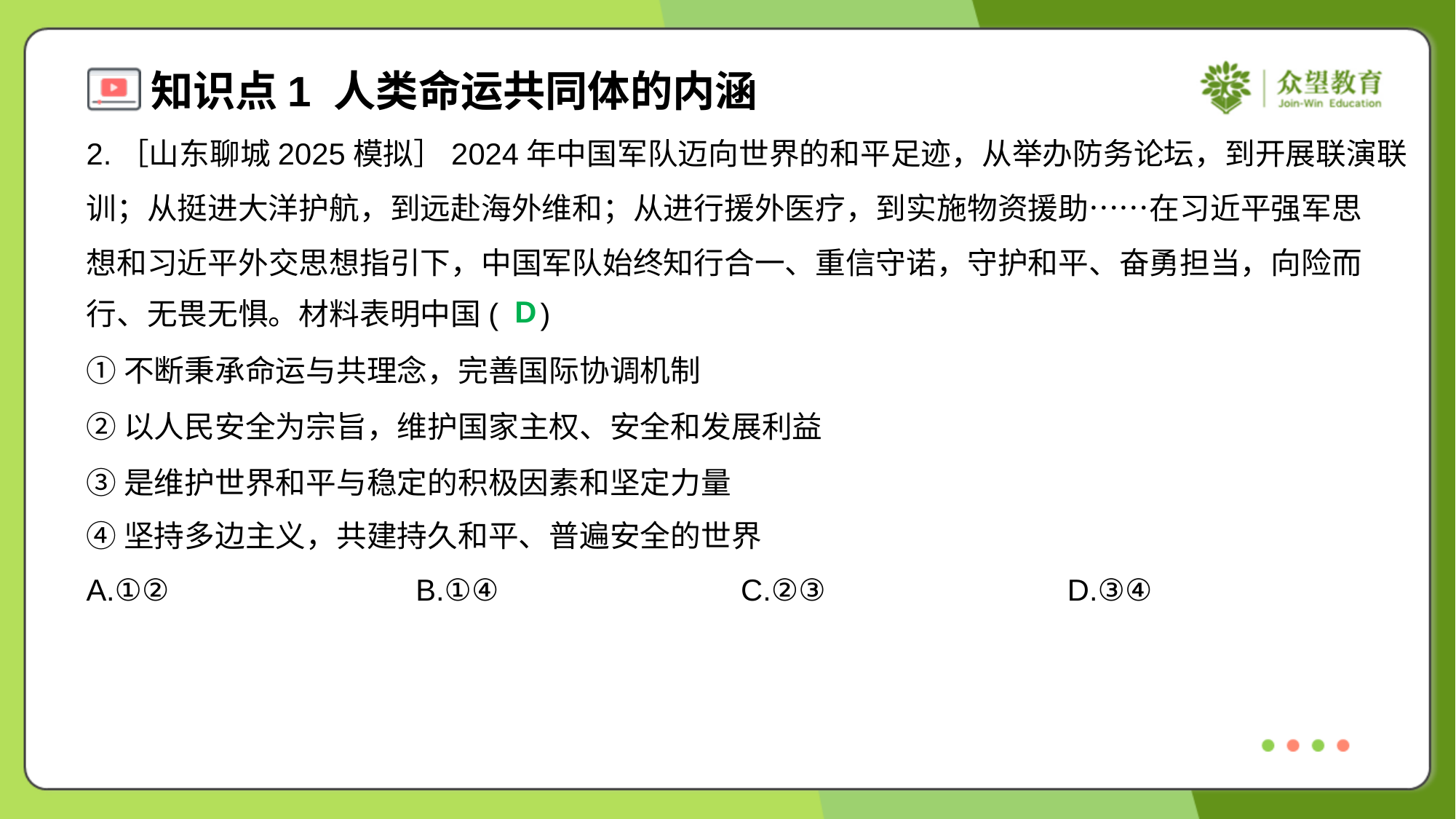

2.［山东聊城2025模拟］2024年中国军队迈向世界的和平足迹，从举办防务论坛，到开展联演联
训；从挺进大洋护航，到远赴海外维和；从进行援外医疗，到实施物资援助……在习近平强军思
想和习近平外交思想指引下，中国军队始终知行合一、重信守诺，守护和平、奋勇担当，向险而
行、无畏无惧。材料表明中国(     )
D
①不断秉承命运与共理念，完善国际协调机制
②以人民安全为宗旨，维护国家主权、安全和发展利益
③是维护世界和平与稳定的积极因素和坚定力量
④坚持多边主义，共建持久和平、普遍安全的世界
A.①②	B.①④	C.②③	D.③④